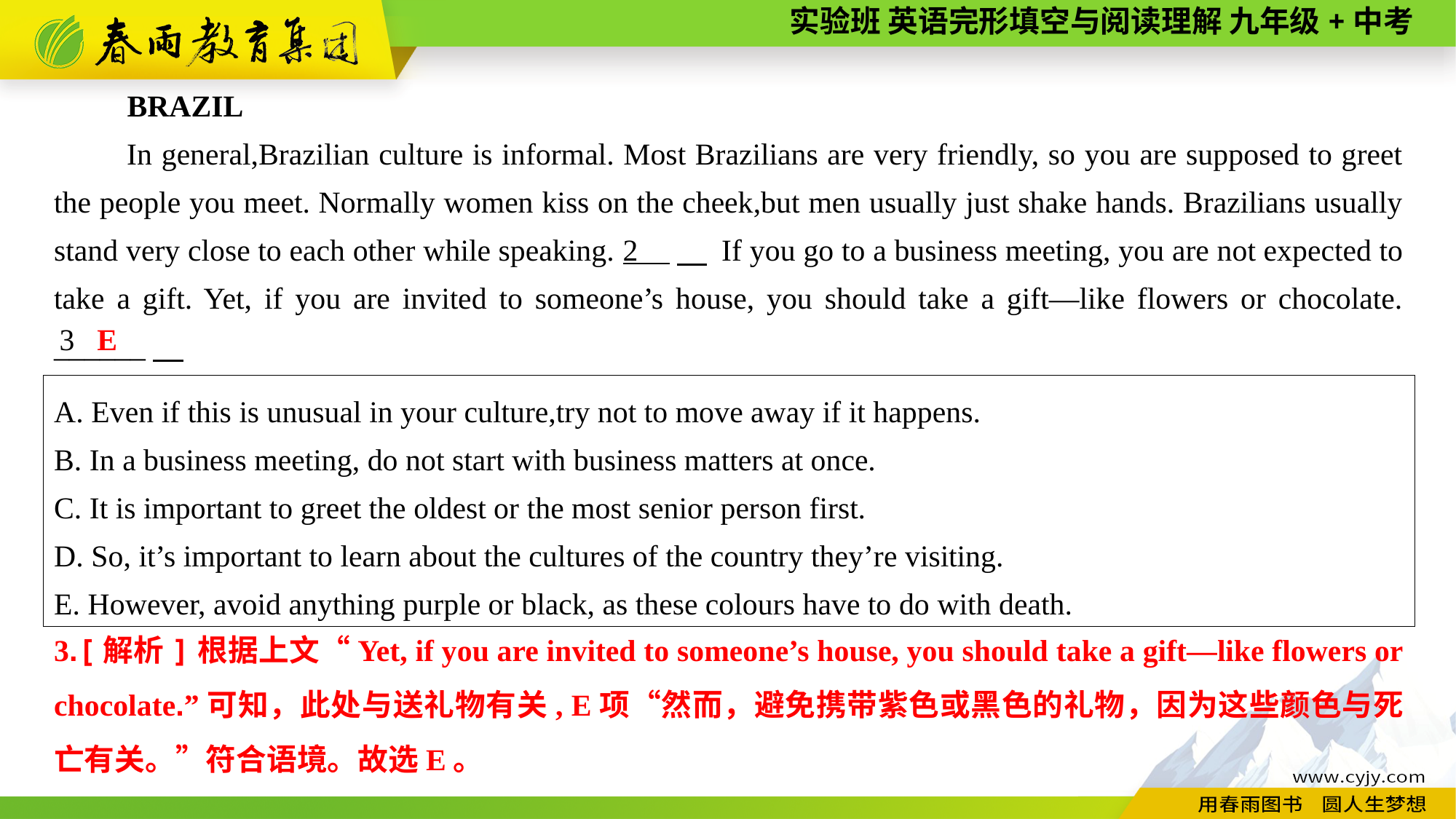

BRAZIL
In general,Brazilian culture is informal. Most Brazilians are very friendly, so you are supposed to greet the people you meet. Normally women kiss on the cheek,but men usually just shake hands. Brazilians usually stand very close to each other while speaking. 2    　 If you go to a business meeting, you are not expected to take a gift. Yet, if you are invited to someone’s house, you should take a gift—like flowers or chocolate. ______
3
E
A. Even if this is unusual in your culture,try not to move away if it happens.
B. In a business meeting, do not start with business matters at once.
C. It is important to greet the oldest or the most senior person first.
D. So, it’s important to learn about the cultures of the country they’re visiting.
E. However, avoid anything purple or black, as these colours have to do with death.
3.[解析]根据上文“Yet, if you are invited to someone’s house, you should take a gift—like flowers or chocolate.”可知，此处与送礼物有关, E项“然而，避免携带紫色或黑色的礼物，因为这些颜色与死亡有关。”符合语境。故选E。